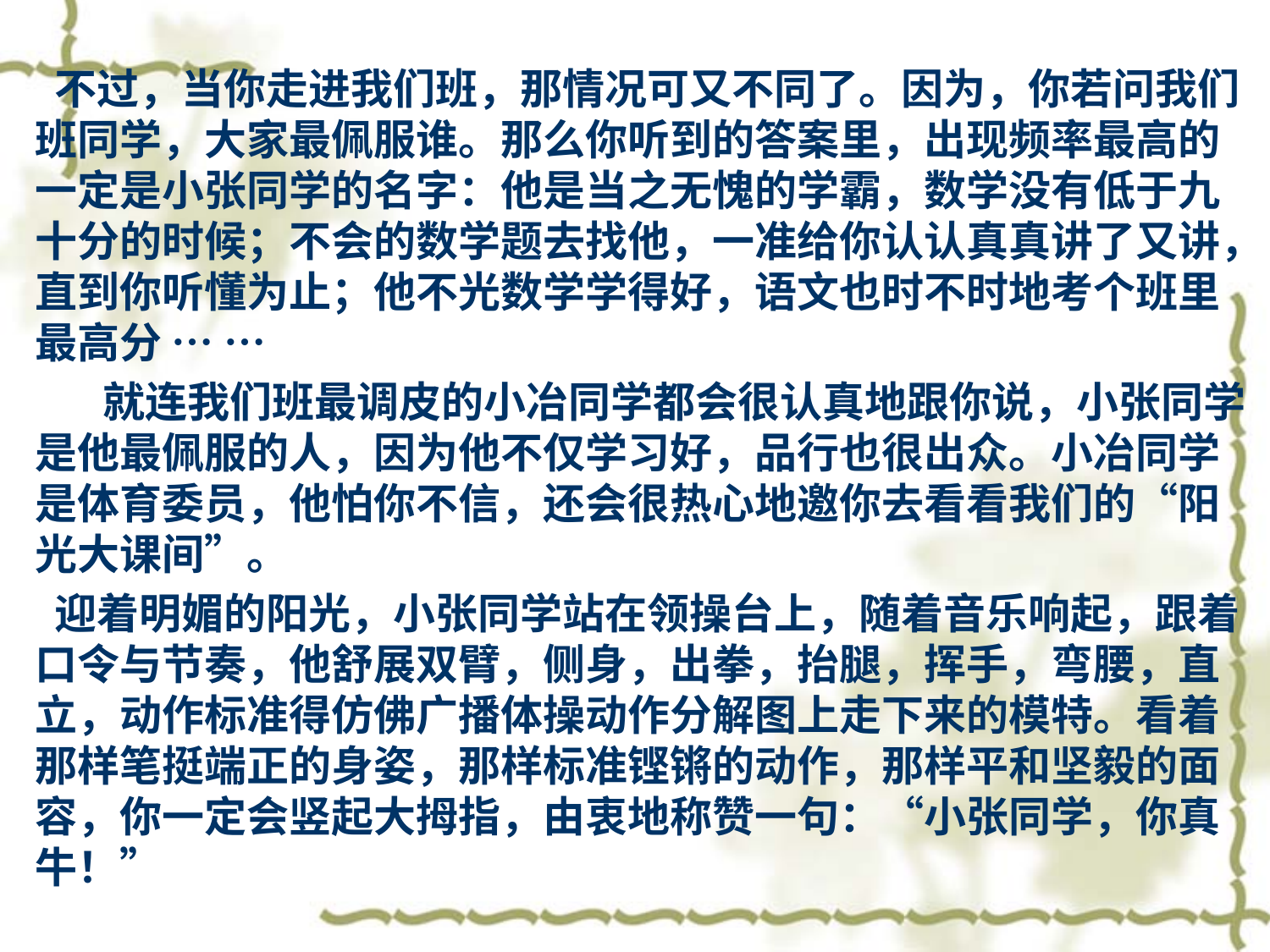

不过，当你走进我们班，那情况可又不同了。因为，你若问我们班同学，大家最佩服谁。那么你听到的答案里，出现频率最高的一定是小张同学的名字：他是当之无愧的学霸，数学没有低于九十分的时候；不会的数学题去找他，一准给你认认真真讲了又讲，直到你听懂为止；他不光数学学得好，语文也时不时地考个班里最高分 … …
           就连我们班最调皮的小冶同学都会很认真地跟你说，小张同学是他最佩服的人，因为他不仅学习好，品行也很出众。小冶同学是体育委员，他怕你不信，还会很热心地邀你去看看我们的“阳光大课间”。
      迎着明媚的阳光，小张同学站在领操台上，随着音乐响起，跟着口令与节奏，他舒展双臂，侧身，出拳，抬腿，挥手，弯腰，直立，动作标准得仿佛广播体操动作分解图上走下来的模特。看着那样笔挺端正的身姿，那样标准铿锵的动作，那样平和坚毅的面容，你一定会竖起大拇指，由衷地称赞一句：“小张同学，你真牛！”